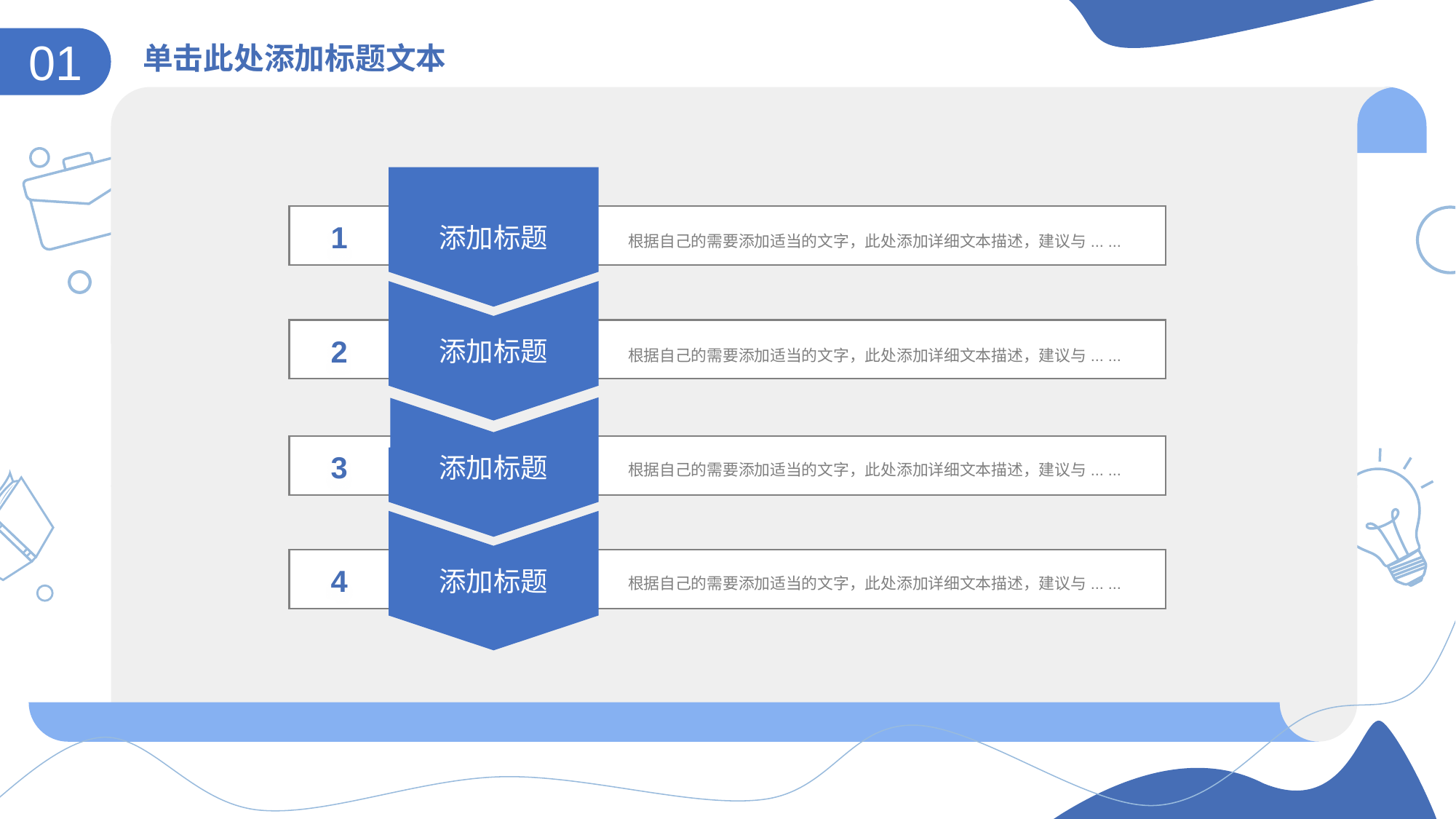

01
单击此处添加标题文本
添加标题

根据自己的需要添加适当的文字，此处添加详细文本描述，建议与... ...
1
添加标题

根据自己的需要添加适当的文字，此处添加详细文本描述，建议与... ...
2
添加标题

根据自己的需要添加适当的文字，此处添加详细文本描述，建议与... ...
3
添加标题

根据自己的需要添加适当的文字，此处添加详细文本描述，建议与... ...
4